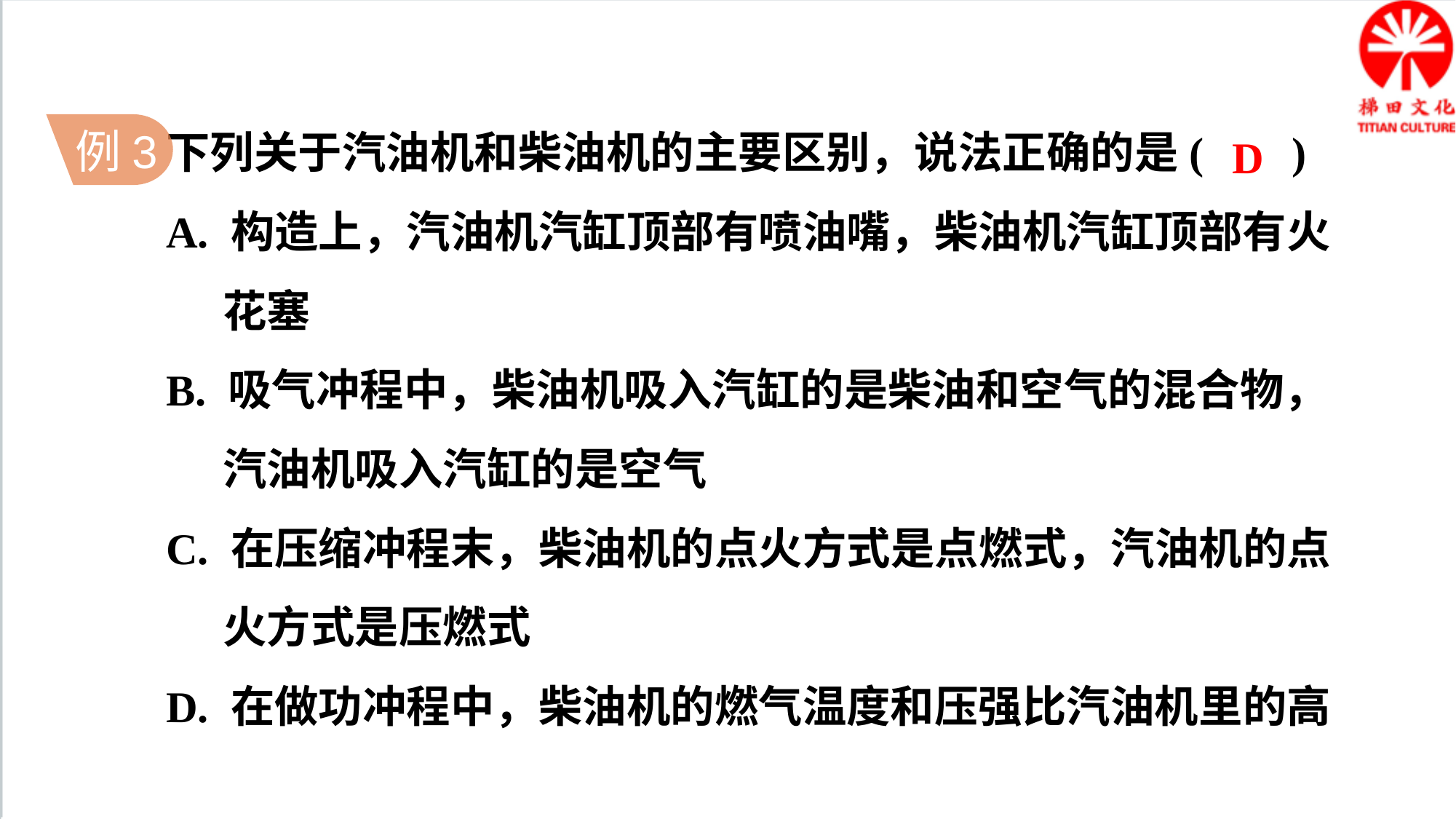

下列关于汽油机和柴油机的主要区别，说法正确的是(        )
A. 构造上，汽油机汽缸顶部有喷油嘴，柴油机汽缸顶部有火花塞
B. 吸气冲程中，柴油机吸入汽缸的是柴油和空气的混合物，汽油机吸入汽缸的是空气
C. 在压缩冲程末，柴油机的点火方式是点燃式，汽油机的点火方式是压燃式
D. 在做功冲程中，柴油机的燃气温度和压强比汽油机里的高
D
例3